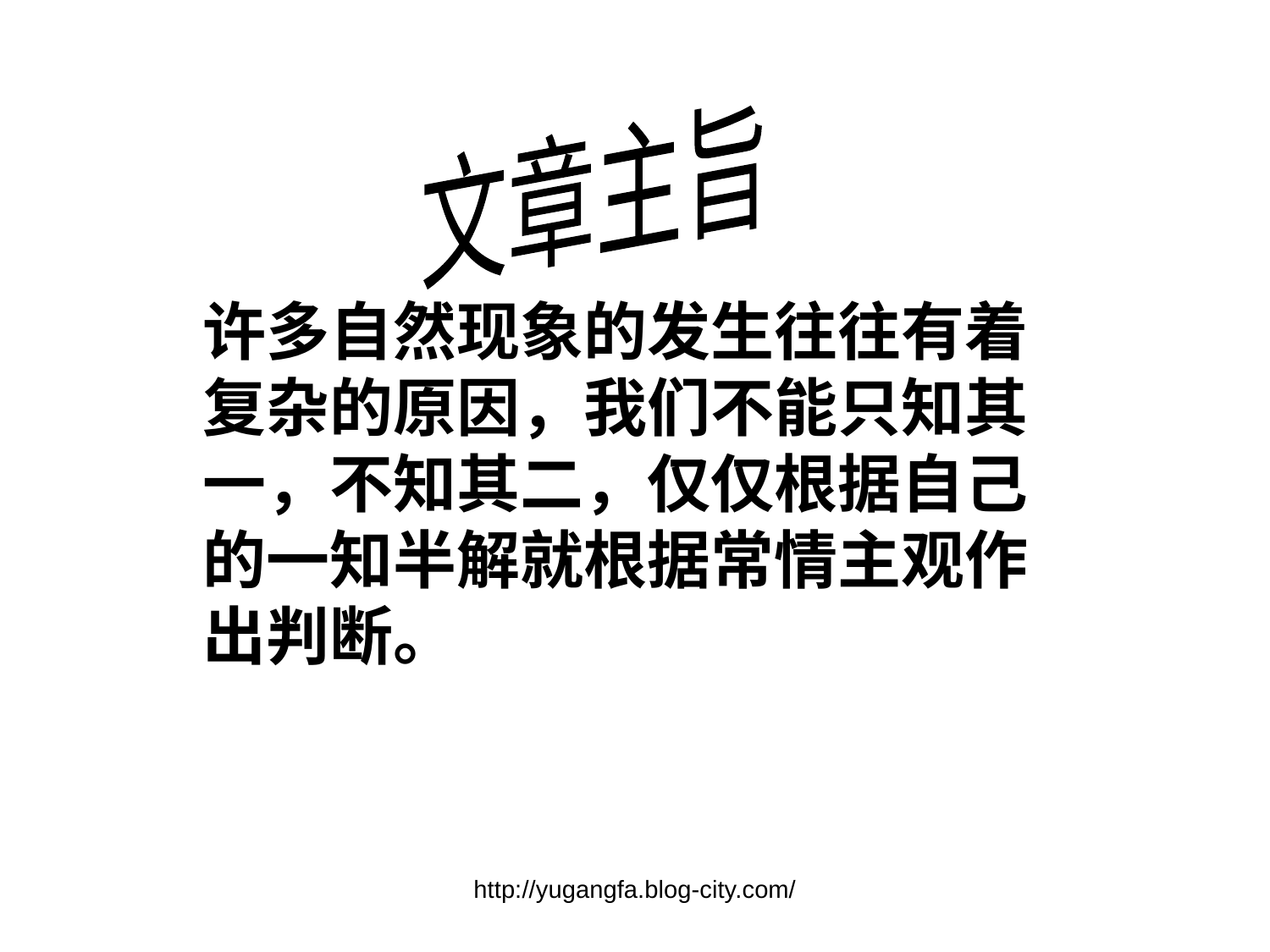

文章主旨
许多自然现象的发生往往有着复杂的原因，我们不能只知其一，不知其二，仅仅根据自己的一知半解就根据常情主观作出判断。

http://yugangfa.blog-city.com/